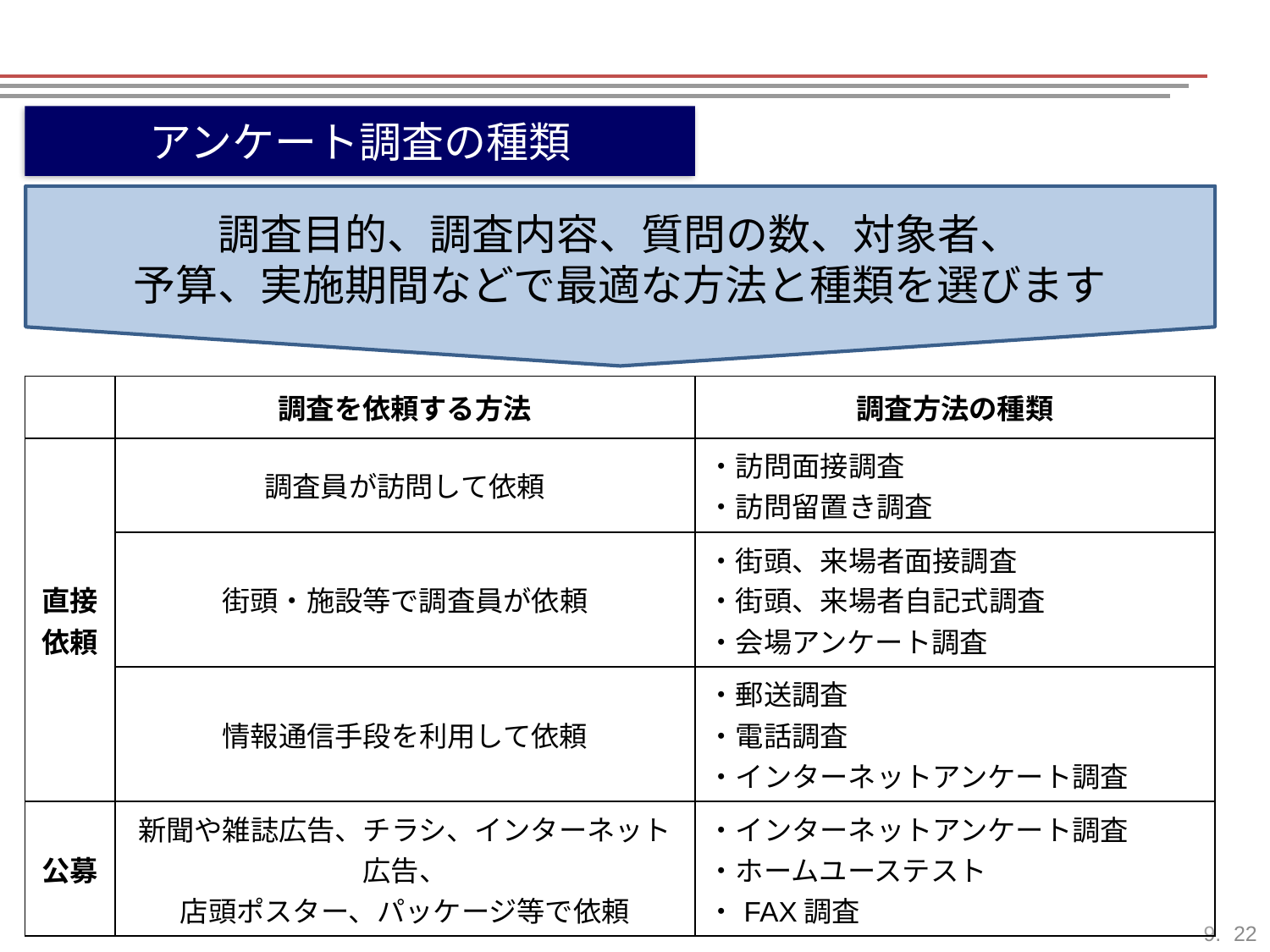

アンケート調査の種類
調査目的、調査内容、質問の数、対象者、
予算、実施期間などで最適な方法と種類を選びます
|  | 調査を依頼する方法 | 調査方法の種類 |
| --- | --- | --- |
| 直接依頼 | 調査員が訪問して依頼 | ・訪問面接調査 ・訪問留置き調査 |
|  | 街頭・施設等で調査員が依頼 | ・街頭、来場者面接調査 ・街頭、来場者自記式調査 ・会場アンケート調査 |
|  | 情報通信手段を利用して依頼 | ・郵送調査 ・電話調査 ・インターネットアンケート調査 |
| 公募 | 新聞や雑誌広告、チラシ、インターネット広告、 店頭ポスター、パッケージ等で依頼 | ・インターネットアンケート調査 ・ホームユーステスト ・FAX調査 |
22